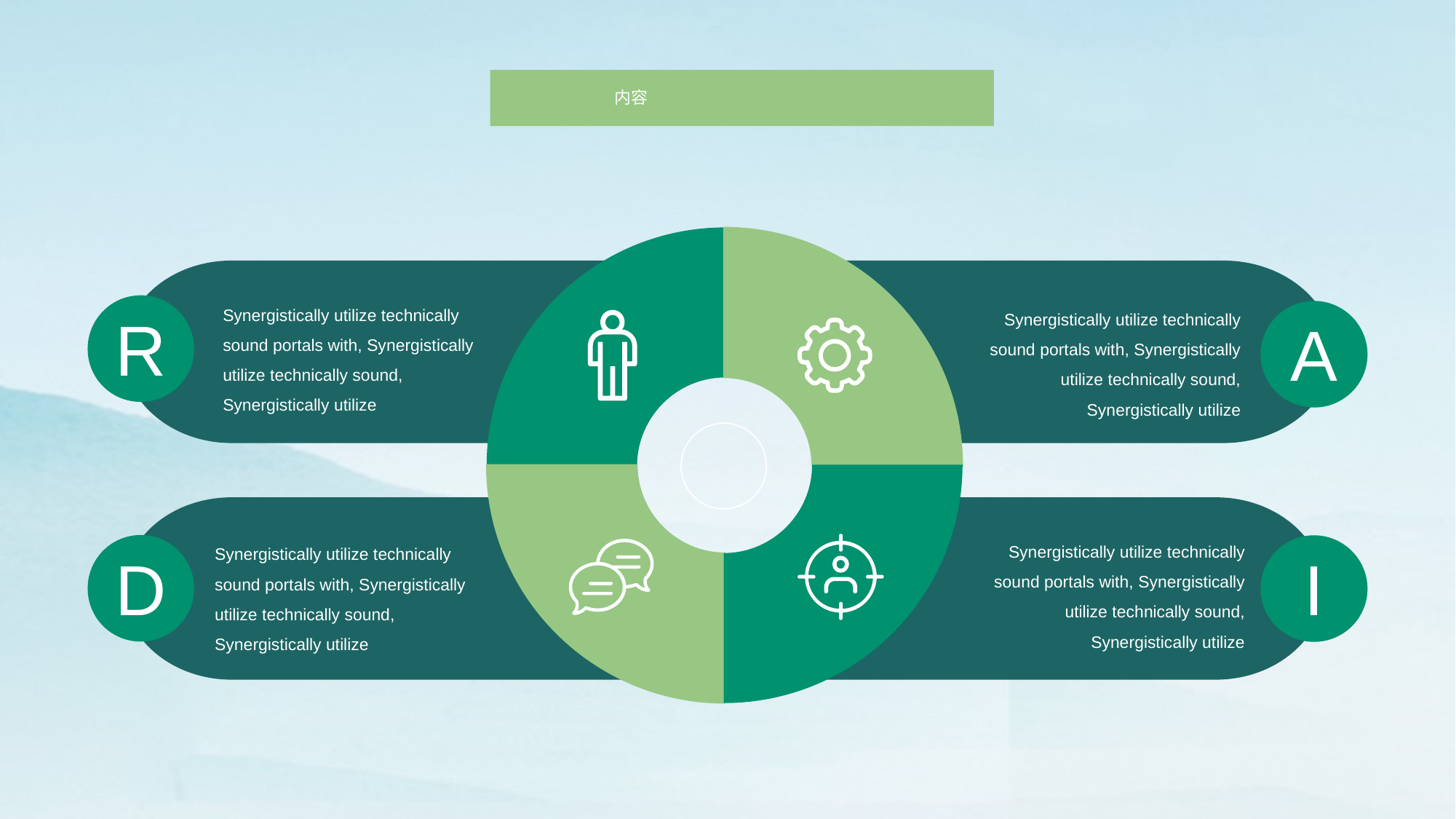

内容

R
Synergistically utilize technically sound portals with, Synergistically utilize technically sound, Synergistically utilize

A
Synergistically utilize technically sound portals with, Synergistically utilize technically sound, Synergistically utilize

D
I
Synergistically utilize technically sound portals with, Synergistically utilize technically sound, Synergistically utilize
Synergistically utilize technically sound portals with, Synergistically utilize technically sound, Synergistically utilize